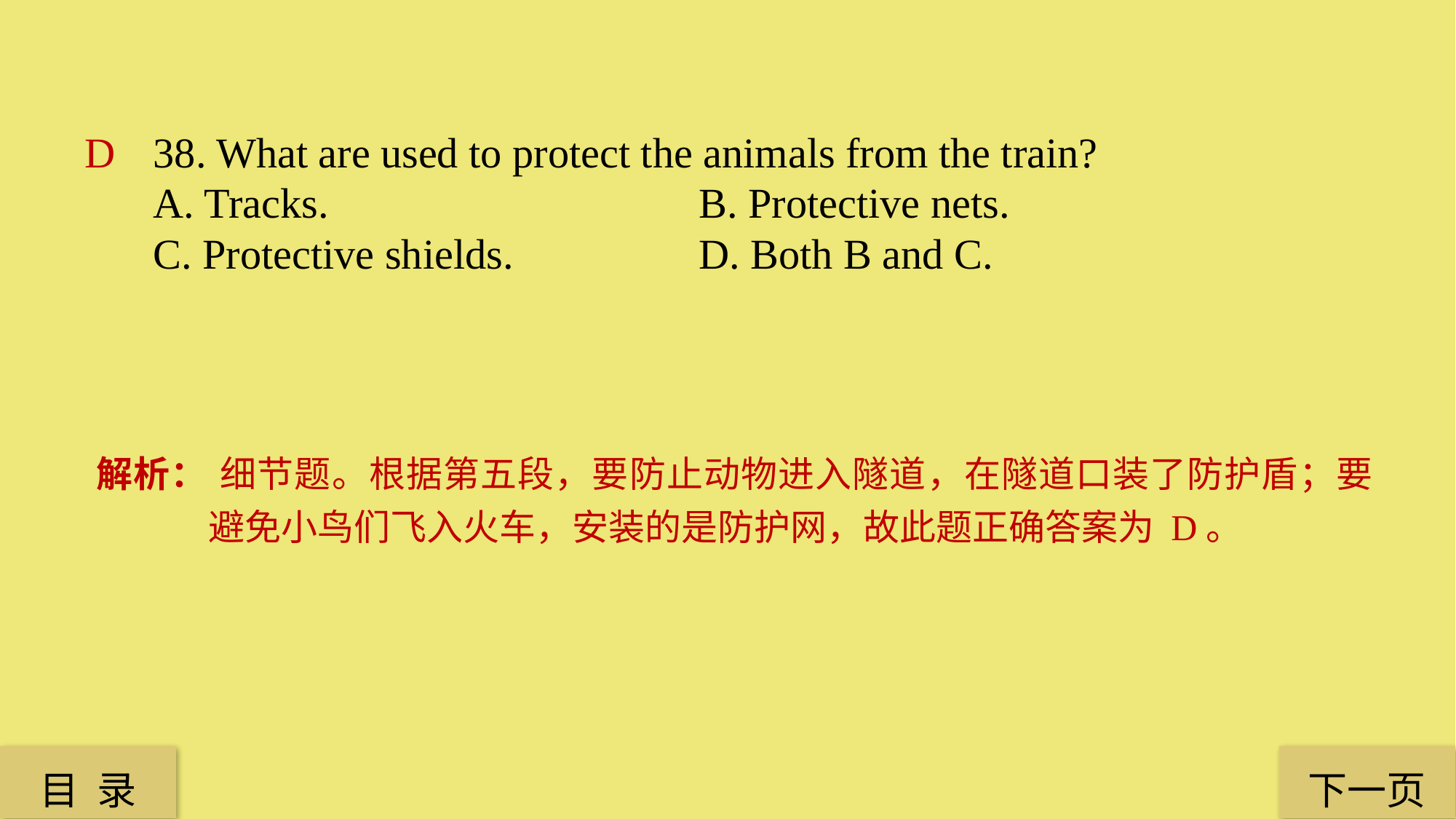

D
38. What are used to protect the animals from the train?
A. Tracks. 				B. Protective nets.
C. Protective shields. 		D. Both B and C.
解析：	 细节题。根据第五段，要防止动物进入隧道，在隧道口装了防护盾；要避免小鸟们飞入火车，安装的是防护网，故此题正确答案为 D。